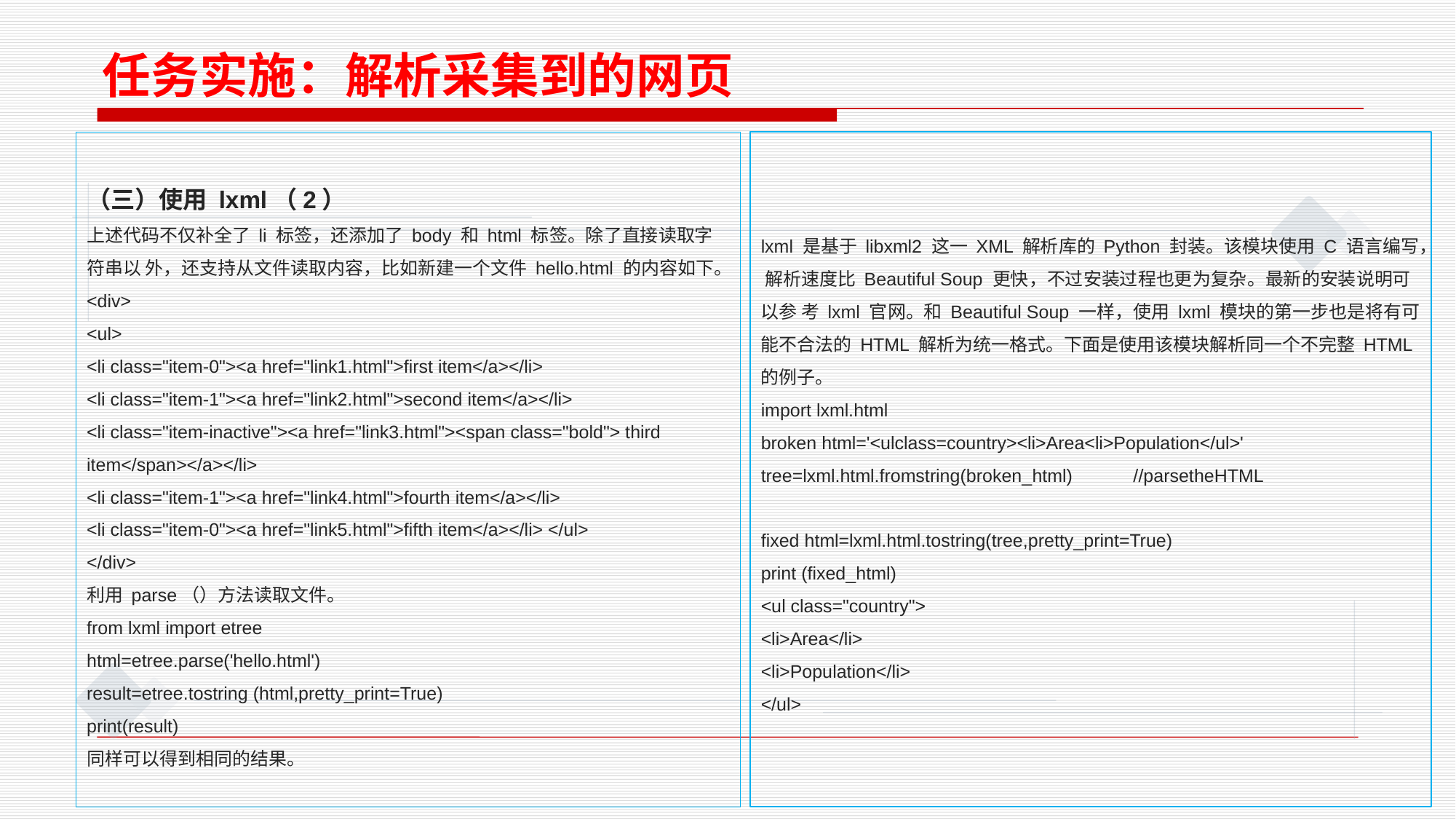

任务实施：解析采集到的网页
（三）使用 lxml（2）
上述代码不仅补全了 li 标签，还添加了 body 和 html 标签。除了直接读取字符串以 外，还支持从文件读取内容，比如新建一个文件 hello.html 的内容如下。
<div>
<ul>
<li class="item-0"><a href="link1.html">ﬁrst item</a></li>
<li class="item-1"><a href="link2.html">second item</a></li>
<li class="item-inactive"><a href="link3.html"><span class="bold"> third item</span></a></li>
<li class="item-1"><a href="link4.html">fourth item</a></li>
<li class="item-0"><a href="link5.html">ﬁfth item</a></li> </ul>
</div>
利用 parse（）方法读取文件。
from lxml import etree
html=etree.parse('hello.html')
result=etree.tostring (html,pretty_print=True)
print(result)
同样可以得到相同的结果。
lxml 是基于 libxml2 这一 XML 解析库的 Python 封装。该模块使用 C 语言编写， 解析速度比 Beautiful Soup 更快，不过安装过程也更为复杂。最新的安装说明可以参 考 lxml 官网。和 Beautiful Soup 一样，使用 lxml 模块的第一步也是将有可能不合法的 HTML 解析为统一格式。下面是使用该模块解析同一个不完整 HTML 的例子。
import lxml.html
broken html='<ulclass=country><li>Area<li>Population</ul>'
tree=lxml.html.fromstring(broken_html)            //parsetheHTML

ﬁxed html=lxml.html.tostring(tree,pretty_print=True)
print (ﬁxed_html)
<ul class="country">
<li>Area</li>
<li>Population</li>
</ul>